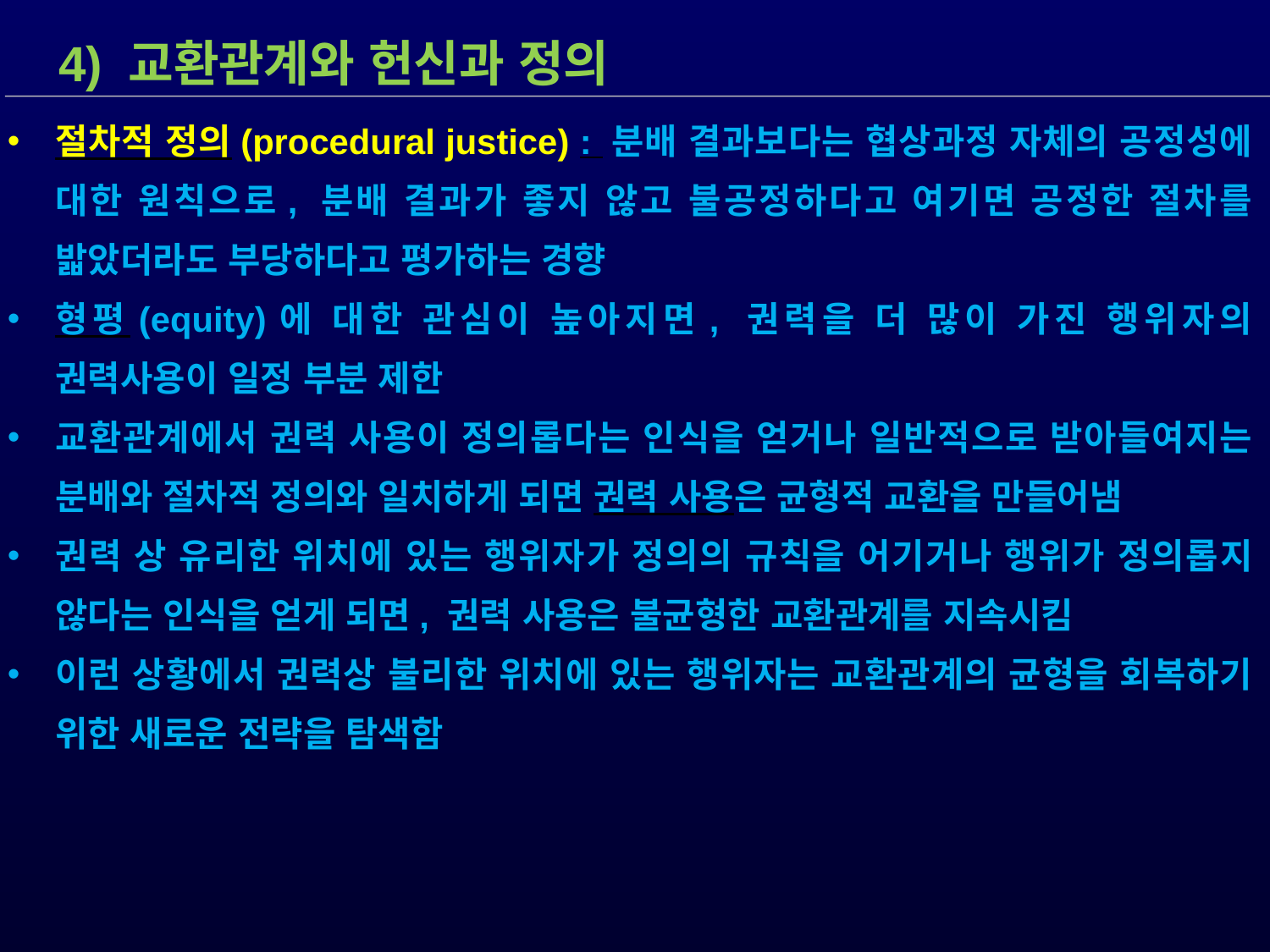

4) 교환관계와 헌신과 정의
절차적 정의(procedural justice) : 분배 결과보다는 협상과정 자체의 공정성에 대한 원칙으로, 분배 결과가 좋지 않고 불공정하다고 여기면 공정한 절차를 밟았더라도 부당하다고 평가하는 경향
형평(equity)에 대한 관심이 높아지면, 권력을 더 많이 가진 행위자의 권력사용이 일정 부분 제한
교환관계에서 권력 사용이 정의롭다는 인식을 얻거나 일반적으로 받아들여지는 분배와 절차적 정의와 일치하게 되면 권력 사용은 균형적 교환을 만들어냄
권력 상 유리한 위치에 있는 행위자가 정의의 규칙을 어기거나 행위가 정의롭지 않다는 인식을 얻게 되면, 권력 사용은 불균형한 교환관계를 지속시킴
이런 상황에서 권력상 불리한 위치에 있는 행위자는 교환관계의 균형을 회복하기 위한 새로운 전략을 탐색함